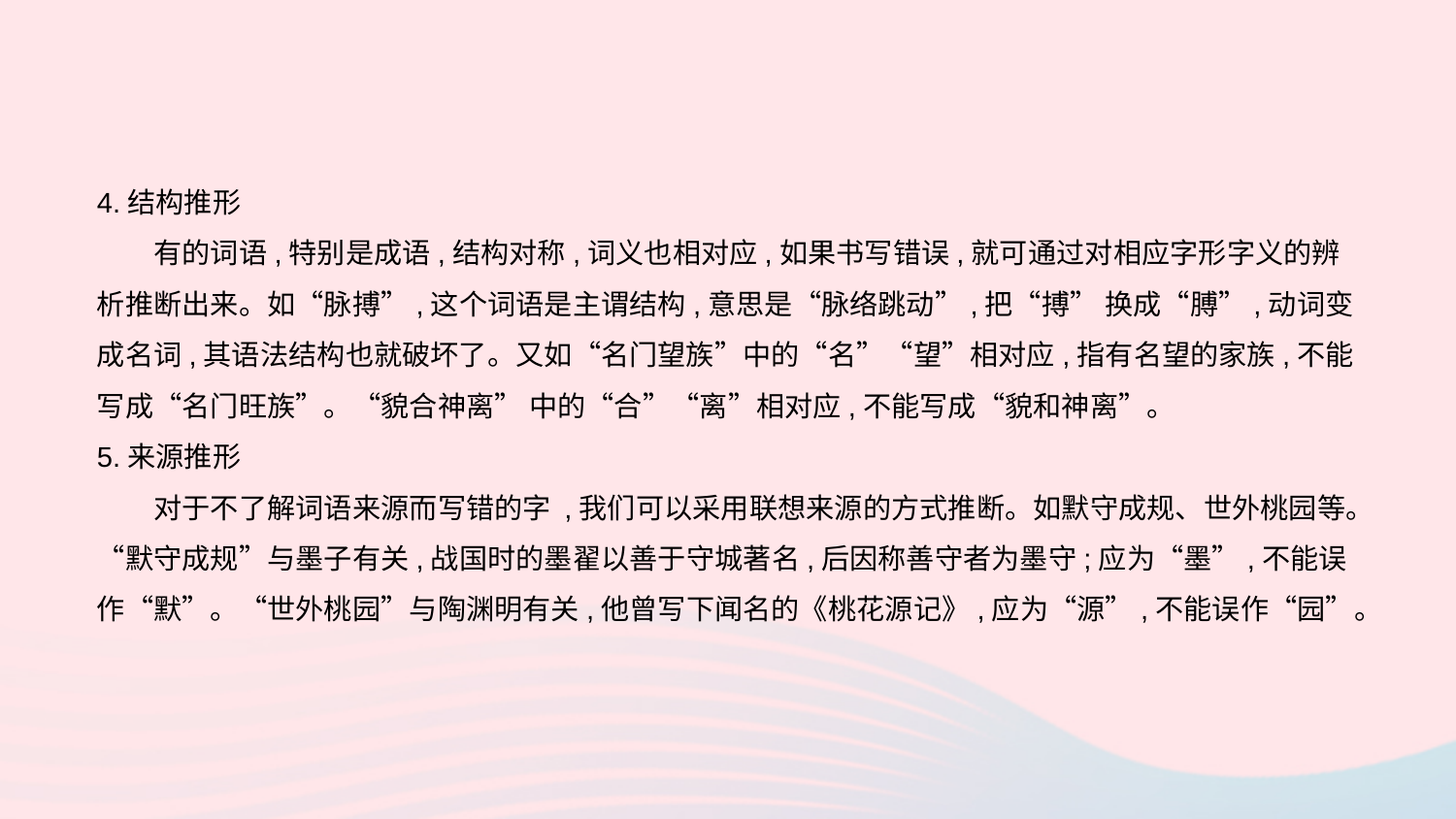

4.结构推形
　　有的词语,特别是成语,结构对称,词义也相对应,如果书写错误,就可通过对相应字形字义的辨析推断出来。如“脉搏”,这个词语是主谓结构,意思是“脉络跳动”,把“搏” 换成“膊”,动词变成名词,其语法结构也就破坏了。又如“名门望族”中的“名”“望”相对应,指有名望的家族,不能写成“名门旺族”。“貌合神离” 中的“合”“离”相对应,不能写成“貌和神离”。
5.来源推形
　　对于不了解词语来源而写错的字 ,我们可以采用联想来源的方式推断。如默守成规、世外桃园等。“默守成规”与墨子有关,战国时的墨翟以善于守城著名,后因称善守者为墨守;应为“墨”,不能误作“默”。“世外桃园”与陶渊明有关,他曾写下闻名的《桃花源记》,应为“源”,不能误作“园”。